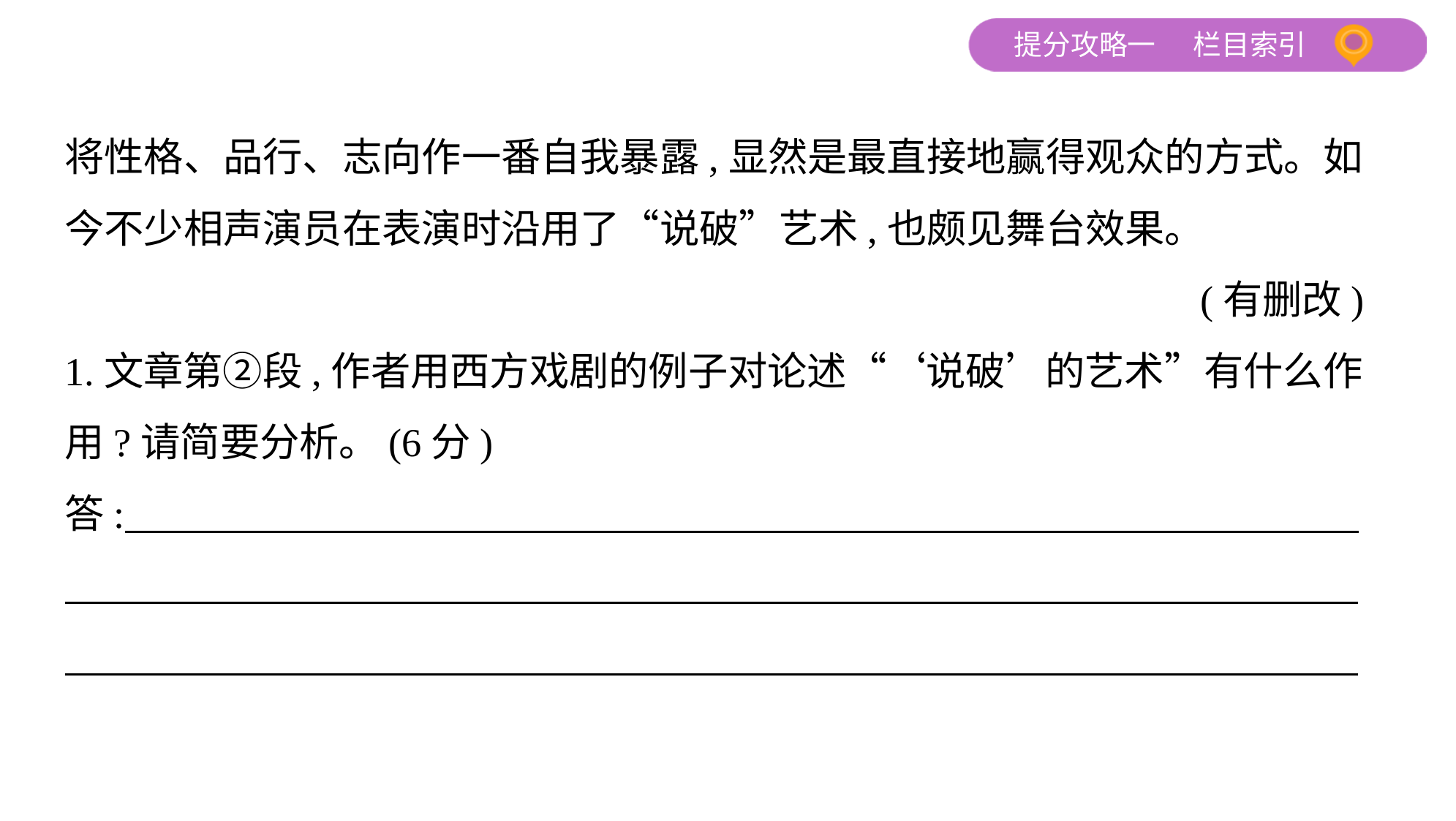

将性格、品行、志向作一番自我暴露,显然是最直接地赢得观众的方式。如
今不少相声演员在表演时沿用了“说破”艺术,也颇见舞台效果。
                                                                                                                   (有删改)
1.文章第②段,作者用西方戏剧的例子对论述“‘说破’的艺术”有什么作
用?请简要分析。(6分)
答: